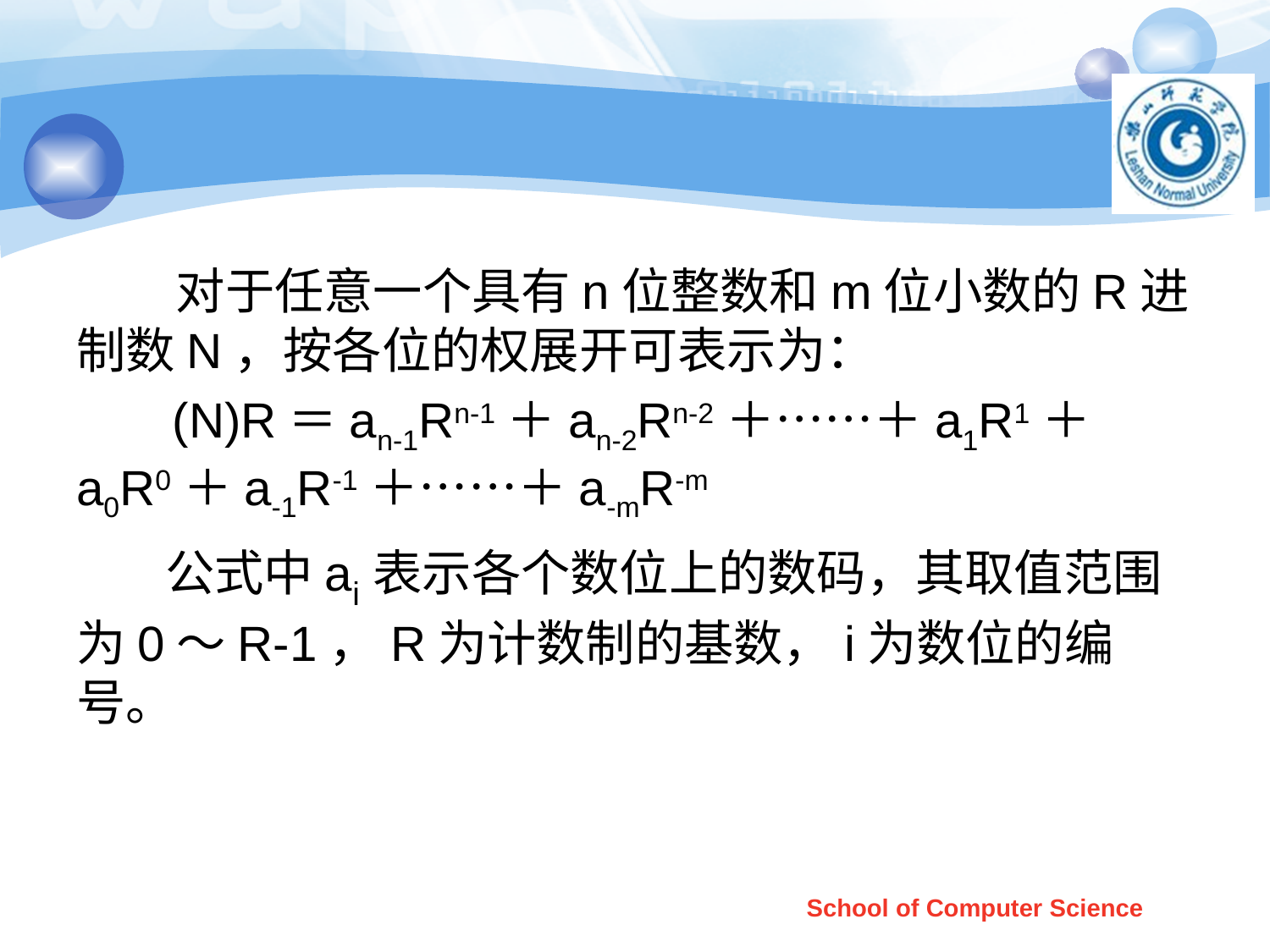

#
        对于任意一个具有n位整数和m位小数的R进制数N，按各位的权展开可表示为：
       (N)R＝an-1Rn-1＋an-2Rn-2＋……＋a1R1＋a0R0＋a-1R-1＋……＋a-mR-m
       公式中ai表示各个数位上的数码，其取值范围为0～R-1，R为计数制的基数，i为数位的编号。

School of Computer Science